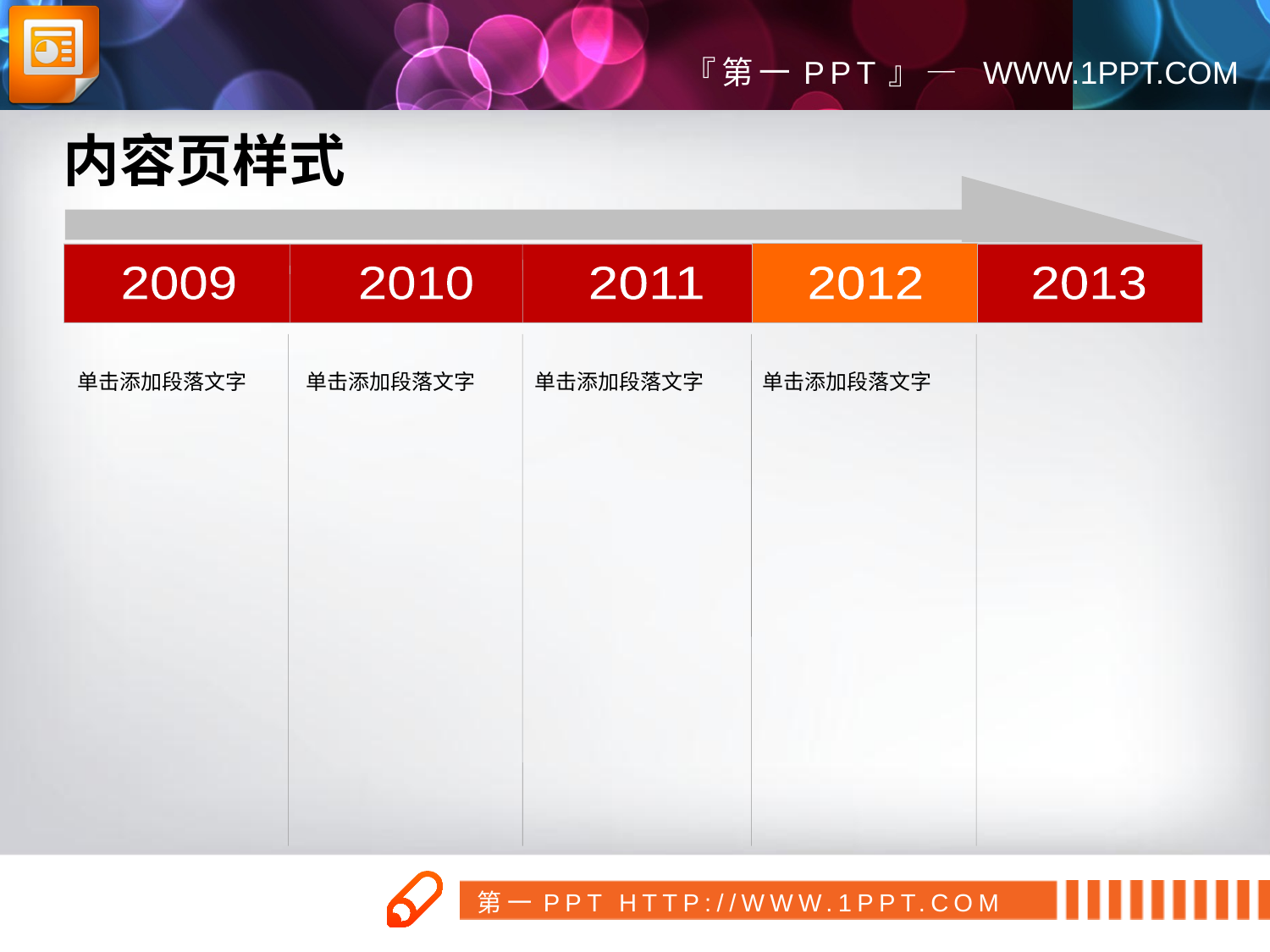

内容页样式

2009
2010
2011
2012
2013

单击添加段落文字

单击添加段落文字
单击添加段落文字
单击添加段落文字